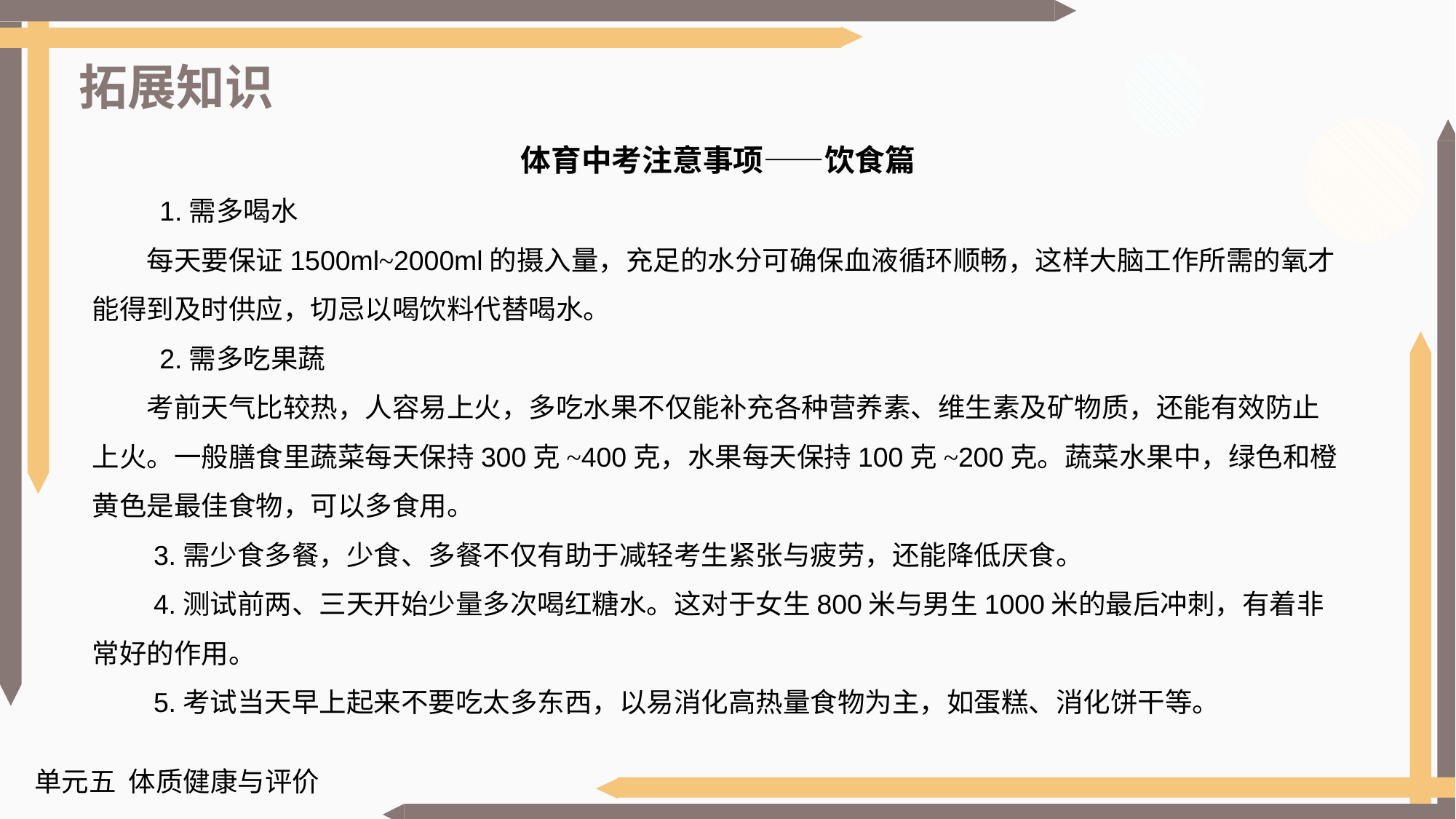

拓展知识

体育中考注意事项——饮食篇
　　 1.需多喝水
　　每天要保证1500ml~2000ml的摄入量，充足的水分可确保血液循环顺畅，这样大脑工作所需的氧才能得到及时供应，切忌以喝饮料代替喝水。
　　 2.需多吃果蔬
　　考前天气比较热，人容易上火，多吃水果不仅能补充各种营养素、维生素及矿物质，还能有效防止上火。一般膳食里蔬菜每天保持300克~400克，水果每天保持100克~200克。蔬菜水果中，绿色和橙黄色是最佳食物，可以多食用。
　　3.需少食多餐，少食、多餐不仅有助于减轻考生紧张与疲劳，还能降低厌食。
　　4.测试前两、三天开始少量多次喝红糖水。这对于女生800米与男生1000米的最后冲刺，有着非常好的作用。
　　5.考试当天早上起来不要吃太多东西，以易消化高热量食物为主，如蛋糕、消化饼干等。

单元五  体质健康与评价